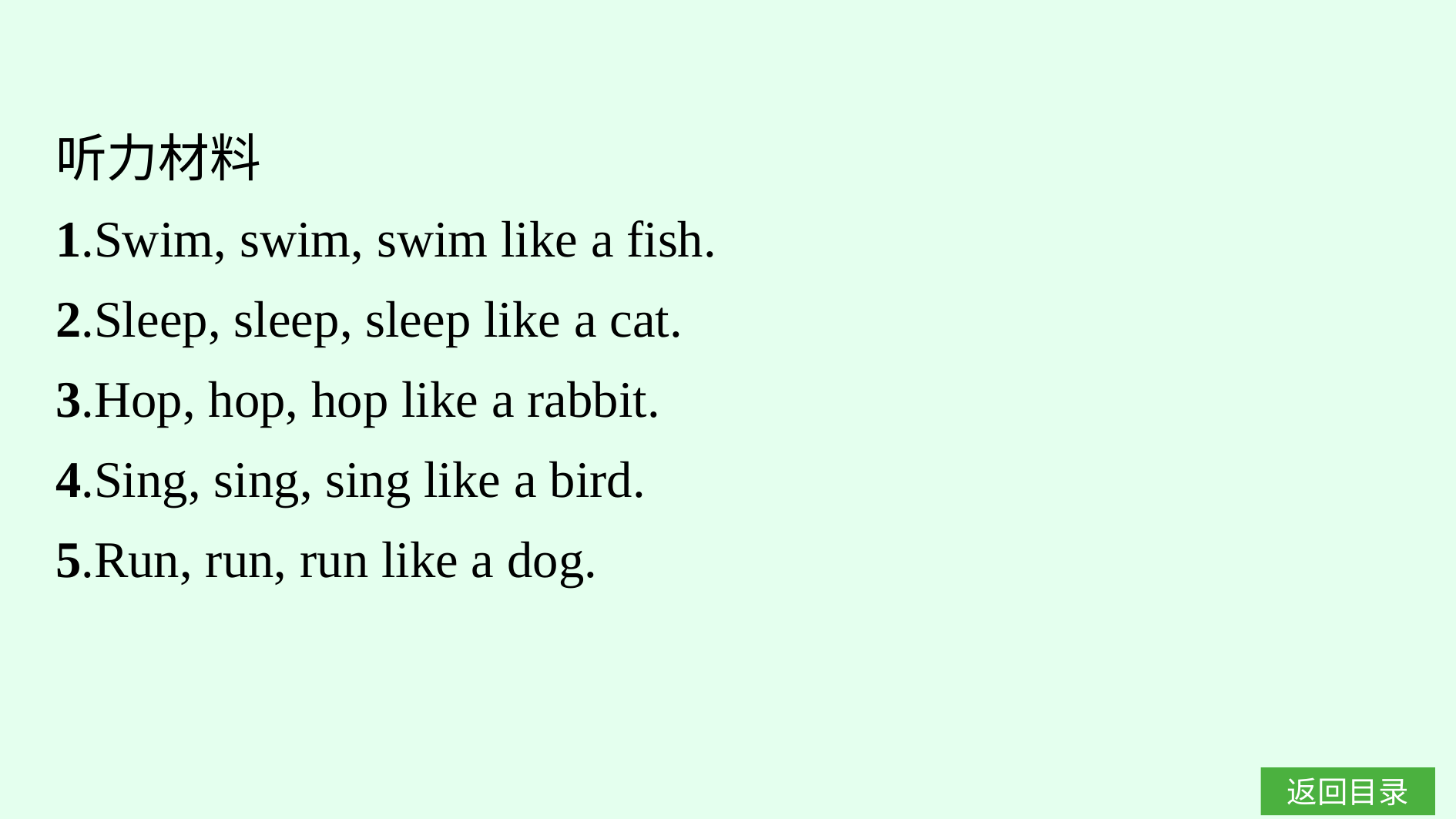

听力材料
1.Swim, swim, swim like a fish.
2.Sleep, sleep, sleep like a cat.
3.Hop, hop, hop like a rabbit.
4.Sing, sing, sing like a bird.
5.Run, run, run like a dog.